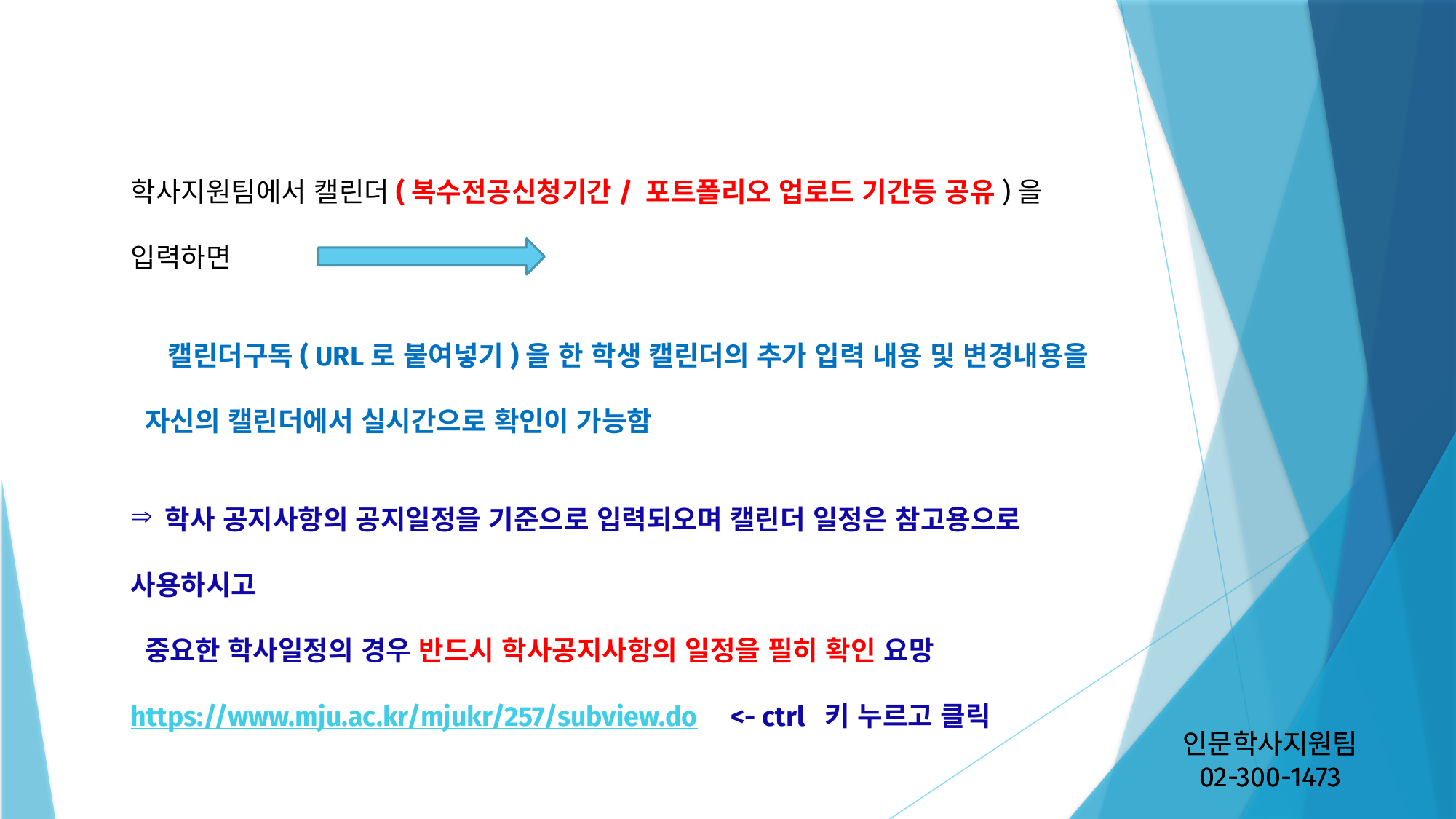

학사지원팀에서 캘린더(복수전공신청기간/ 포트폴리오 업로드 기간등 공유)을

입력하면

    캘린더구독( URL로 붙여넣기)을 한 학생 캘린더의 추가 입력 내용 및 변경내용을

 자신의 캘린더에서 실시간으로 확인이 가능함

학사 공지사항의 공지일정을 기준으로 입력되오며 캘린더 일정은 참고용으로

사용하시고

 중요한 학사일정의 경우 반드시 학사공지사항의 일정을 필히 확인 요망

https://www.mju.ac.kr/mjukr/257/subview.do     <- ctrl  키 누르고 클릭